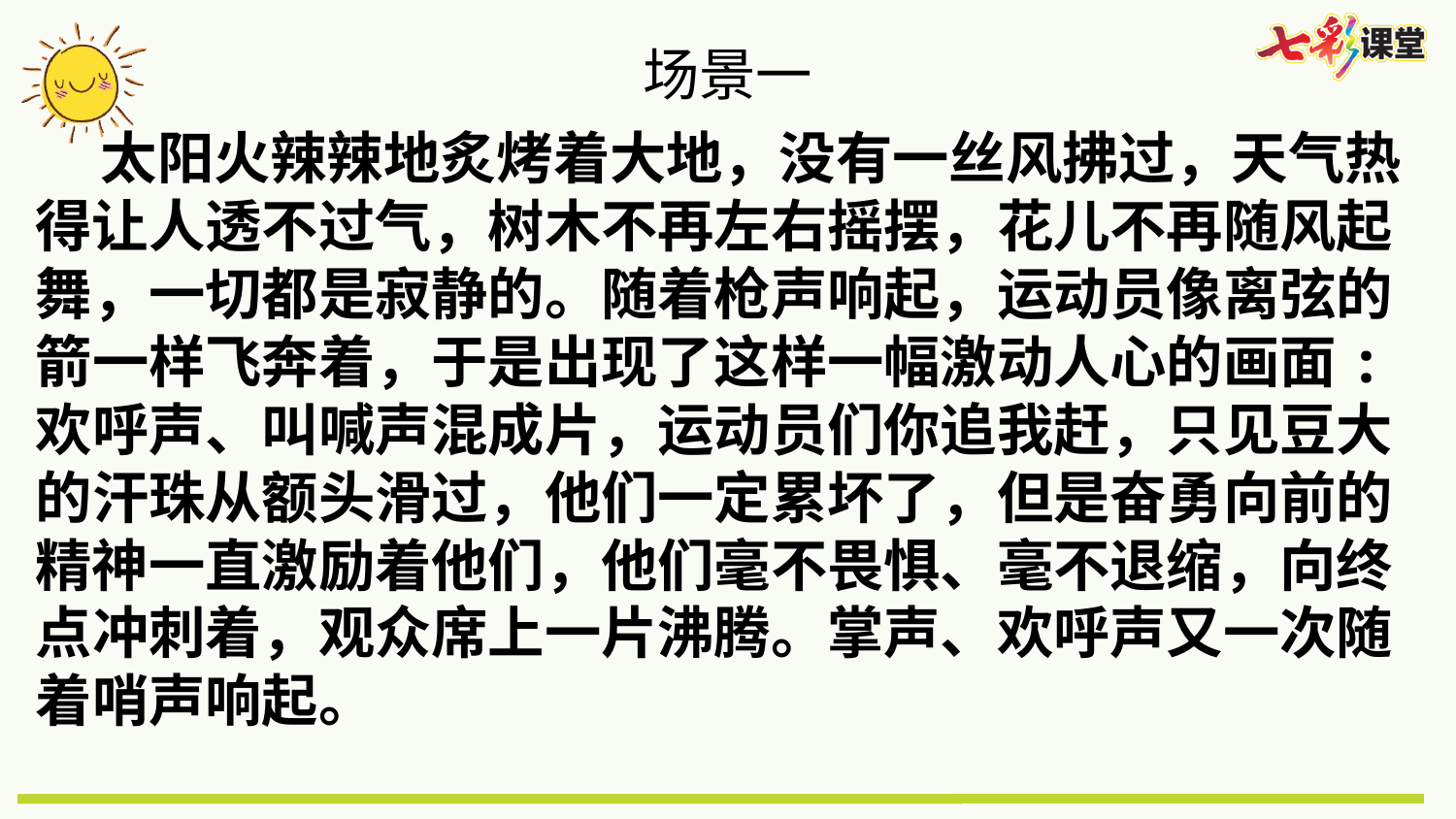

场景一
    太阳火辣辣地炙烤着大地，没有一丝风拂过，天气热得让人透不过气，树木不再左右摇摆，花儿不再随风起舞，一切都是寂静的。随着枪声响起，运动员像离弦的箭一样飞奔着，于是出现了这样一幅激动人心的画面:欢呼声、叫喊声混成片，运动员们你追我赶，只见豆大的汗珠从额头滑过，他们一定累坏了，但是奋勇向前的精神一直激励着他们，他们毫不畏惧、毫不退缩，向终点冲刺着，观众席上一片沸腾。掌声、欢呼声又一次随着哨声响起。